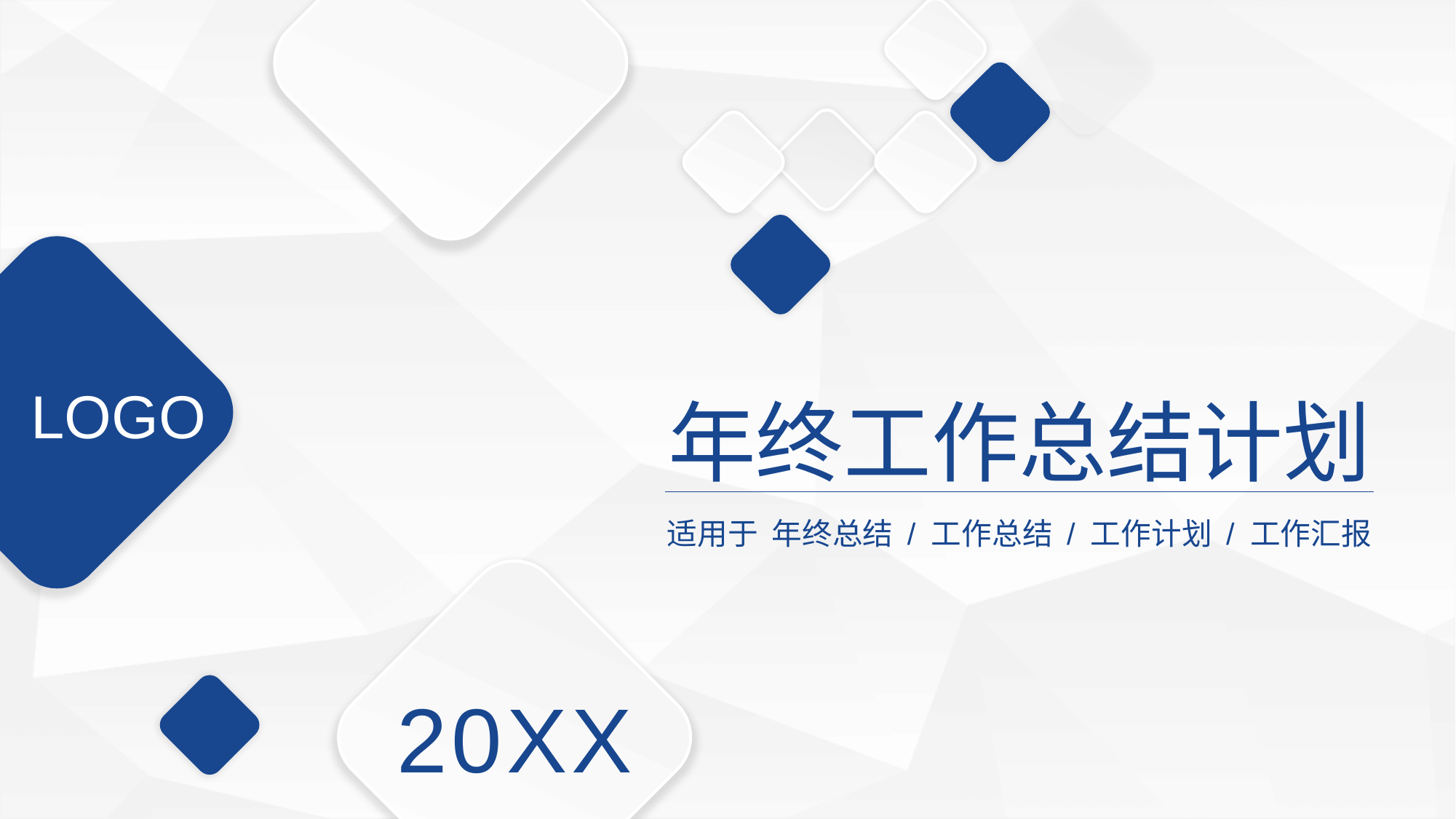

LOGO
年终工作总结计划
适用于  年终总结 / 工作总结 / 工作计划 / 工作汇报

20XX